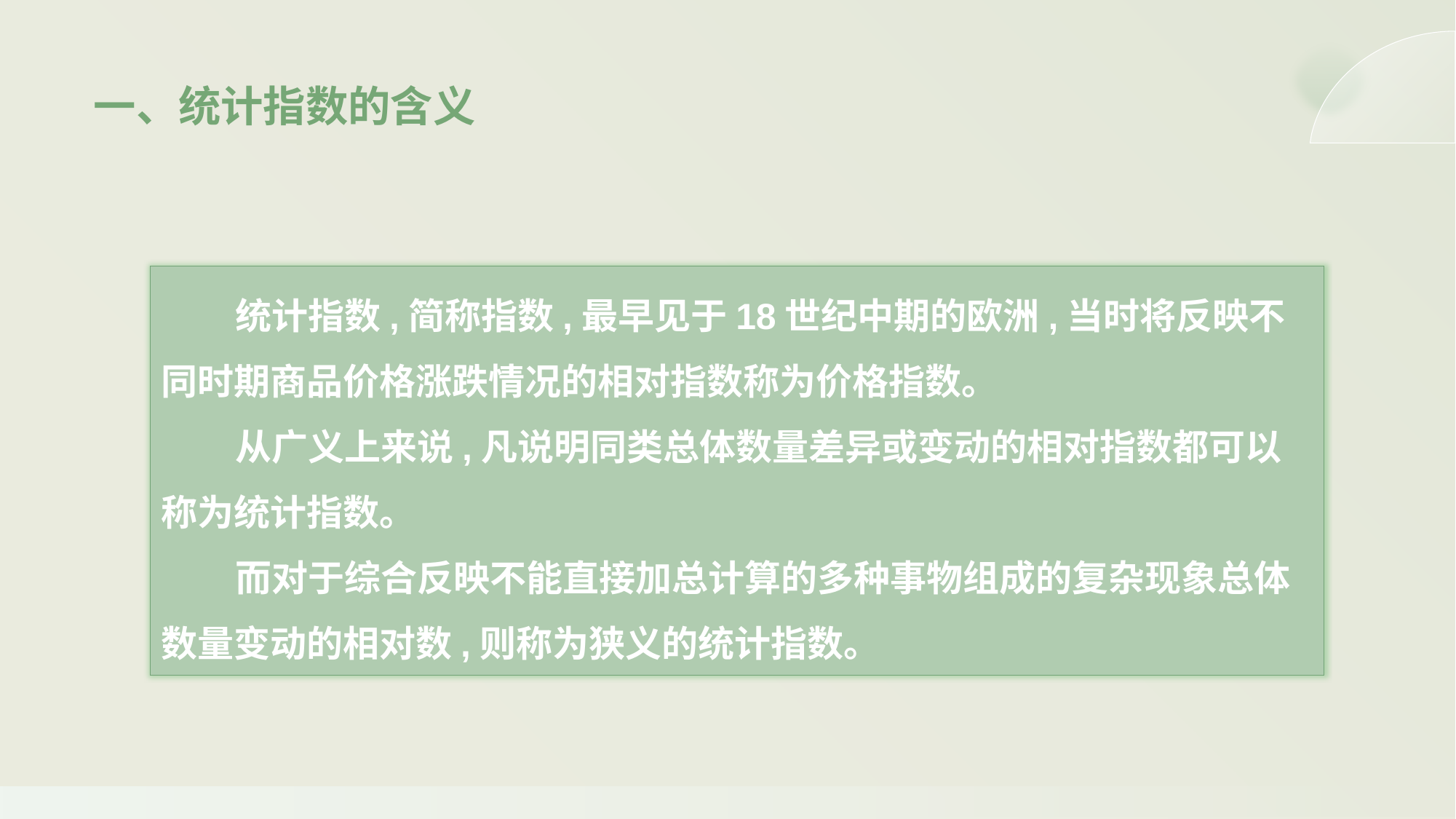

一、统计指数的含义

        统计指数,简称指数,最早见于18世纪中期的欧洲,当时将反映不同时期商品价格涨跌情况的相对指数称为价格指数。
        从广义上来说,凡说明同类总体数量差异或变动的相对指数都可以称为统计指数。
        而对于综合反映不能直接加总计算的多种事物组成的复杂现象总体数量变动的相对数,则称为狭义的统计指数。